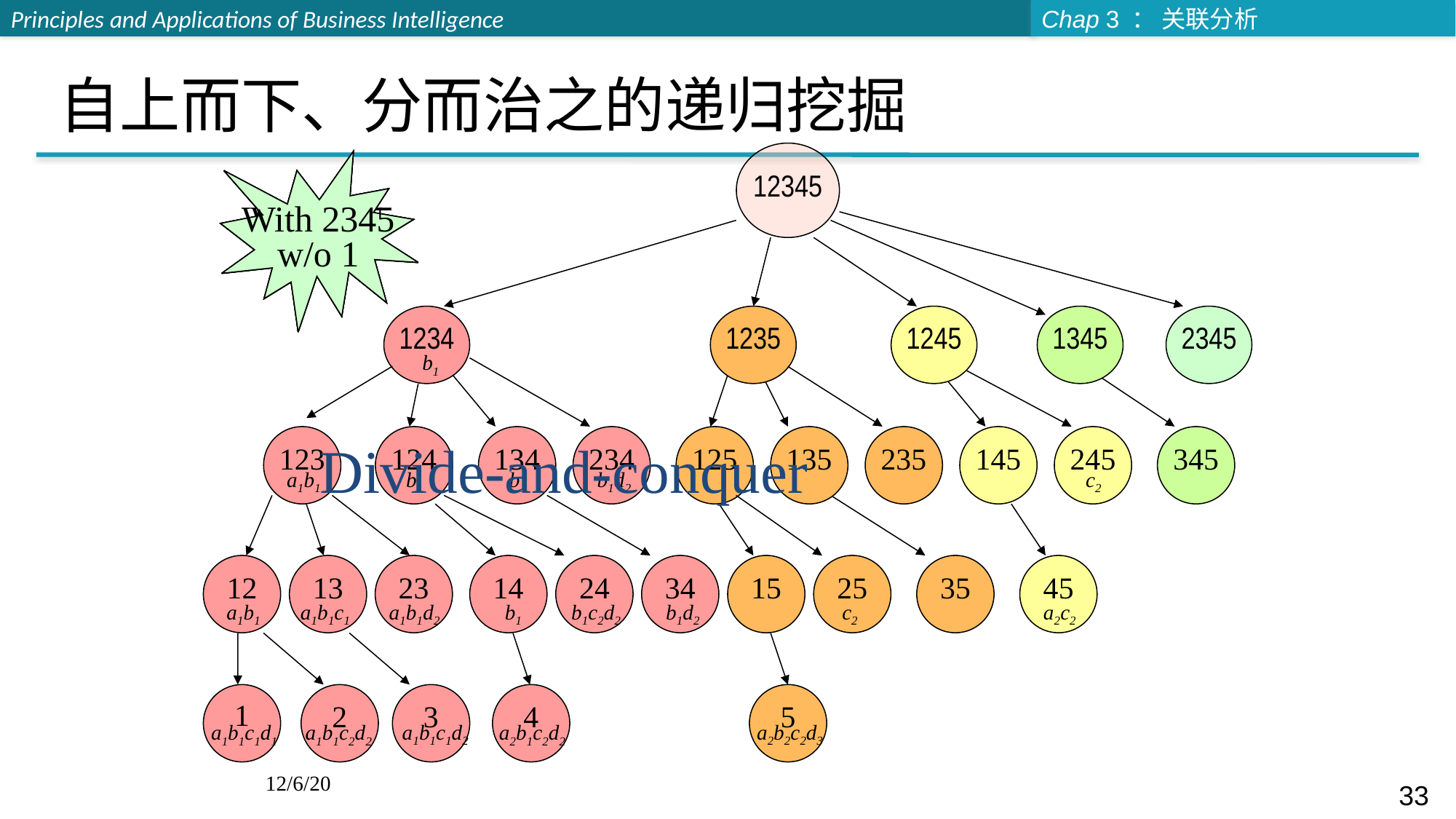

# 自上而下、分而治之的递归挖掘
12345
Without
5
With 5
w/o 4
With 345
w/o 2
With 2345
w/o 1
With 45
w/o 3

2345

1234
b1

123
a1b1
124
b1
134
b1
234
b1d2

12
a1b1
13
a1b1c1
23
a1b1d2
14
b1
24
b1c2d2
34
b1d2

1
a1b1c1d1
2
a1b1c2d2
3
a1b1c1d2
4
a2b1c2d2

1345

345

1235

125
135
235

15
25
c2
35

5
a2b2c2d3

1245

145
245
c2

45
a2c2
Divide-and-conquer
12/6/20